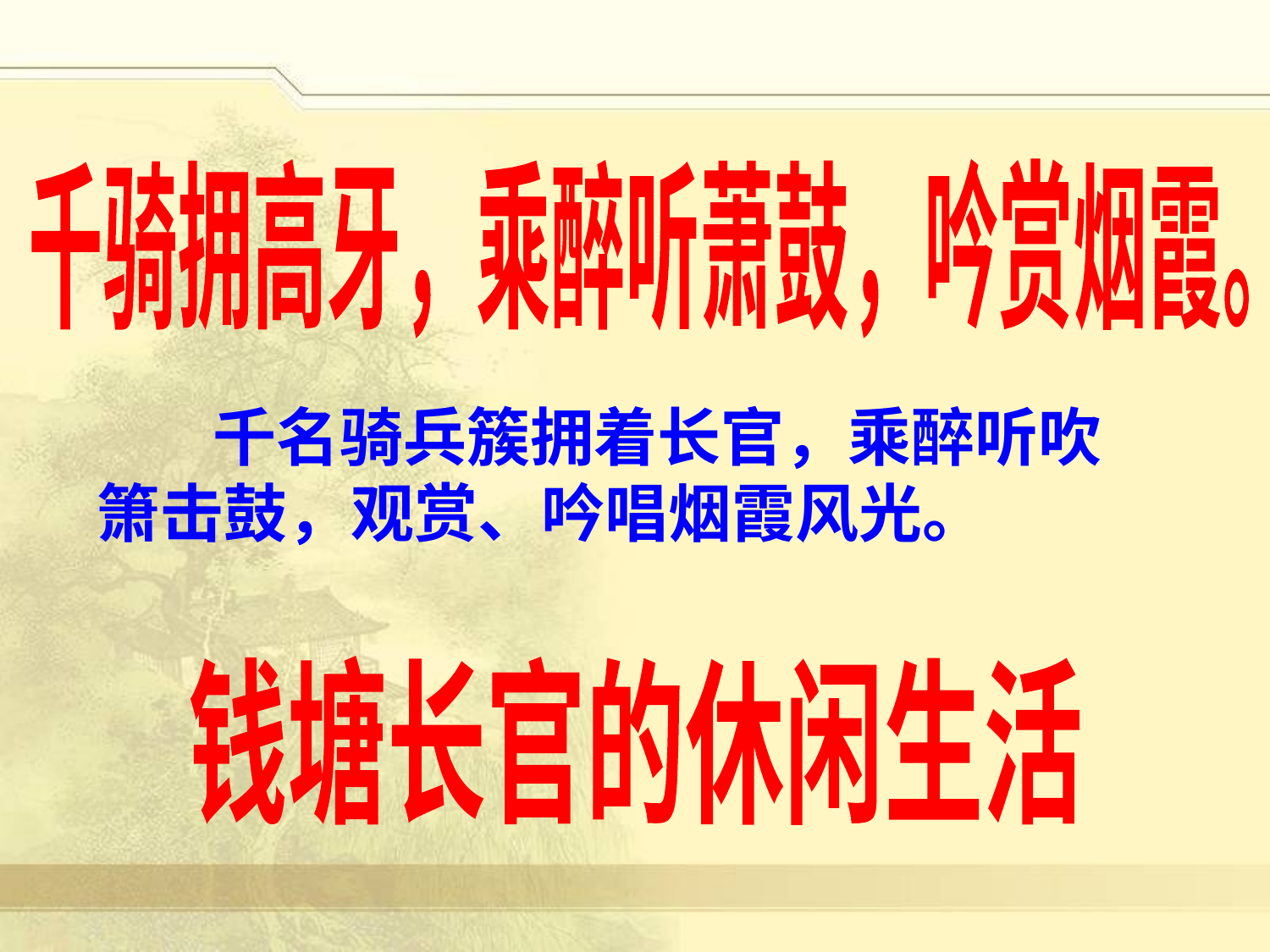

千骑拥高牙，乘醉听萧鼓，吟赏烟霞。
       千名骑兵簇拥着长官，乘醉听吹箫击鼓，观赏、吟唱烟霞风光。
钱塘长官的休闲生活